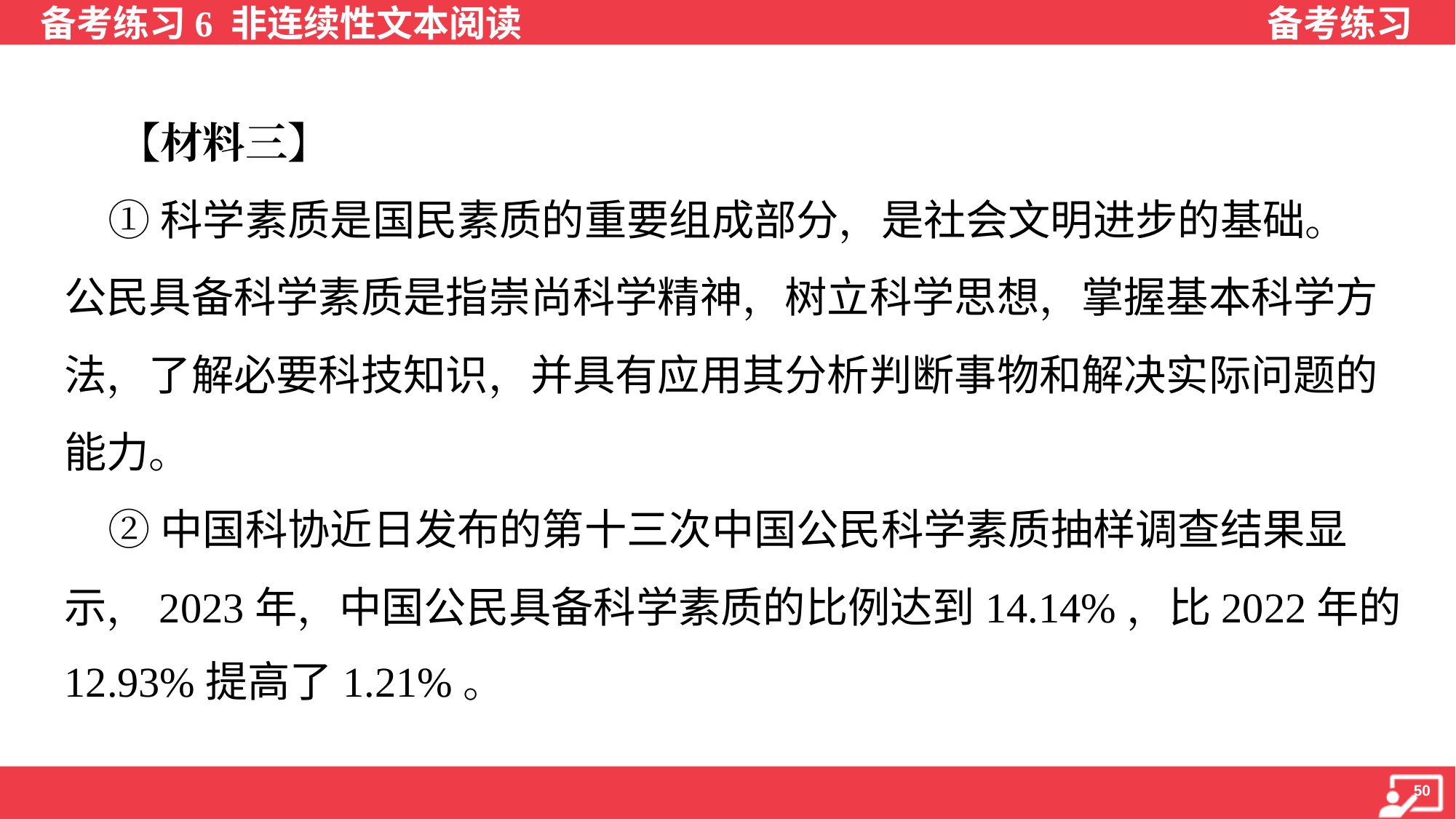

【材料三】
    ①科学素质是国民素质的重要组成部分，是社会文明进步的基础。
公民具备科学素质是指崇尚科学精神，树立科学思想，掌握基本科学方
法，了解必要科技知识，并具有应用其分析判断事物和解决实际问题的
能力。
    ②中国科协近日发布的第十三次中国公民科学素质抽样调查结果显
示，2023年，中国公民具备科学素质的比例达到14.14%，比2022年的
12.93%提高了1.21%。